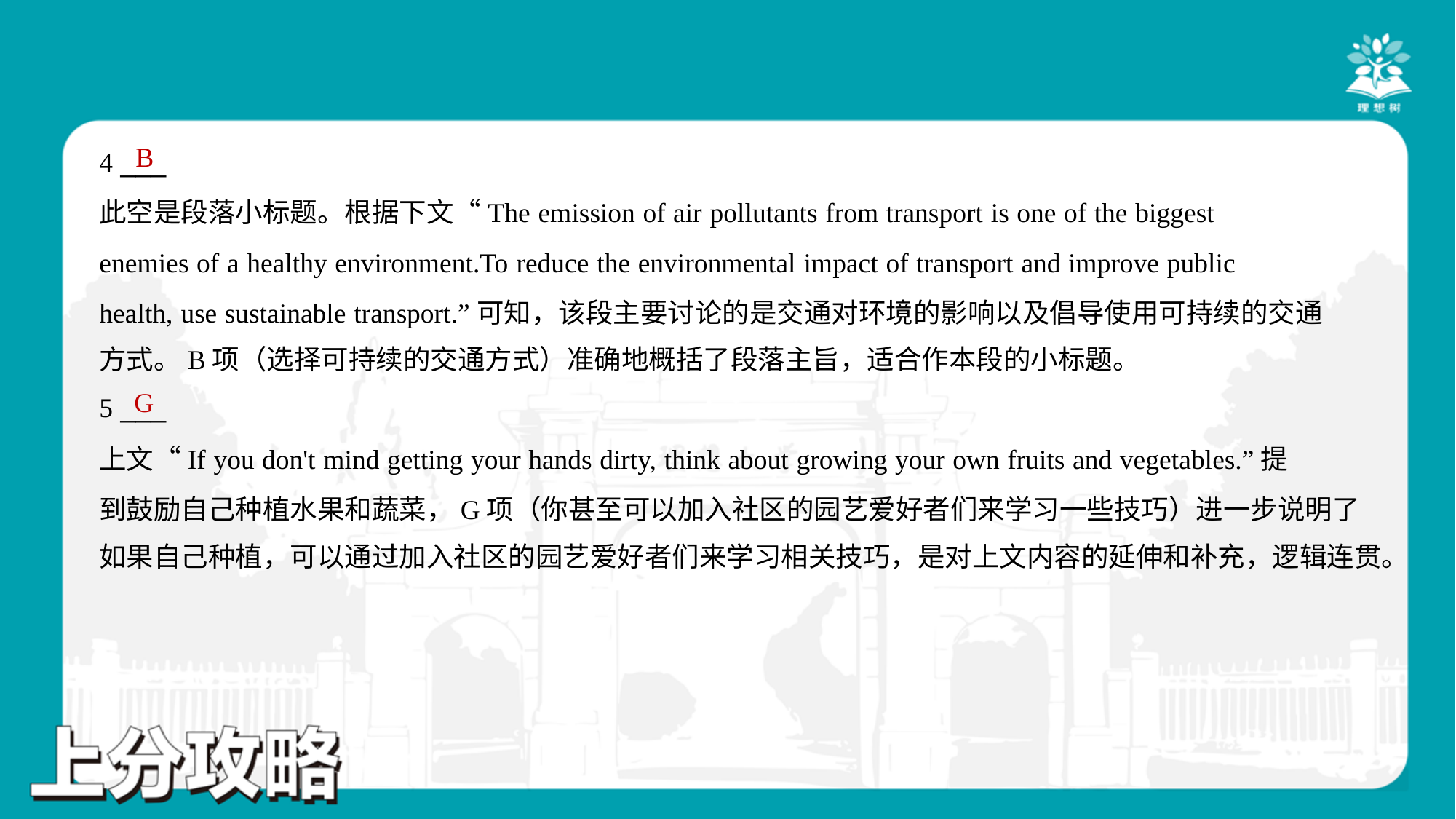

B
4 ___
此空是段落小标题。根据下文“The emission of air pollutants from transport is one of the biggest
enemies of a healthy environment.To reduce the environmental impact of transport and improve public
health, use sustainable transport.”可知，该段主要讨论的是交通对环境的影响以及倡导使用可持续的交通
方式。B项（选择可持续的交通方式）准确地概括了段落主旨，适合作本段的小标题。
G
5 ___
上文“If you don't mind getting your hands dirty, think about growing your own fruits and vegetables.”提
到鼓励自己种植水果和蔬菜，G项（你甚至可以加入社区的园艺爱好者们来学习一些技巧）进一步说明了
如果自己种植，可以通过加入社区的园艺爱好者们来学习相关技巧，是对上文内容的延伸和补充，逻辑连贯。